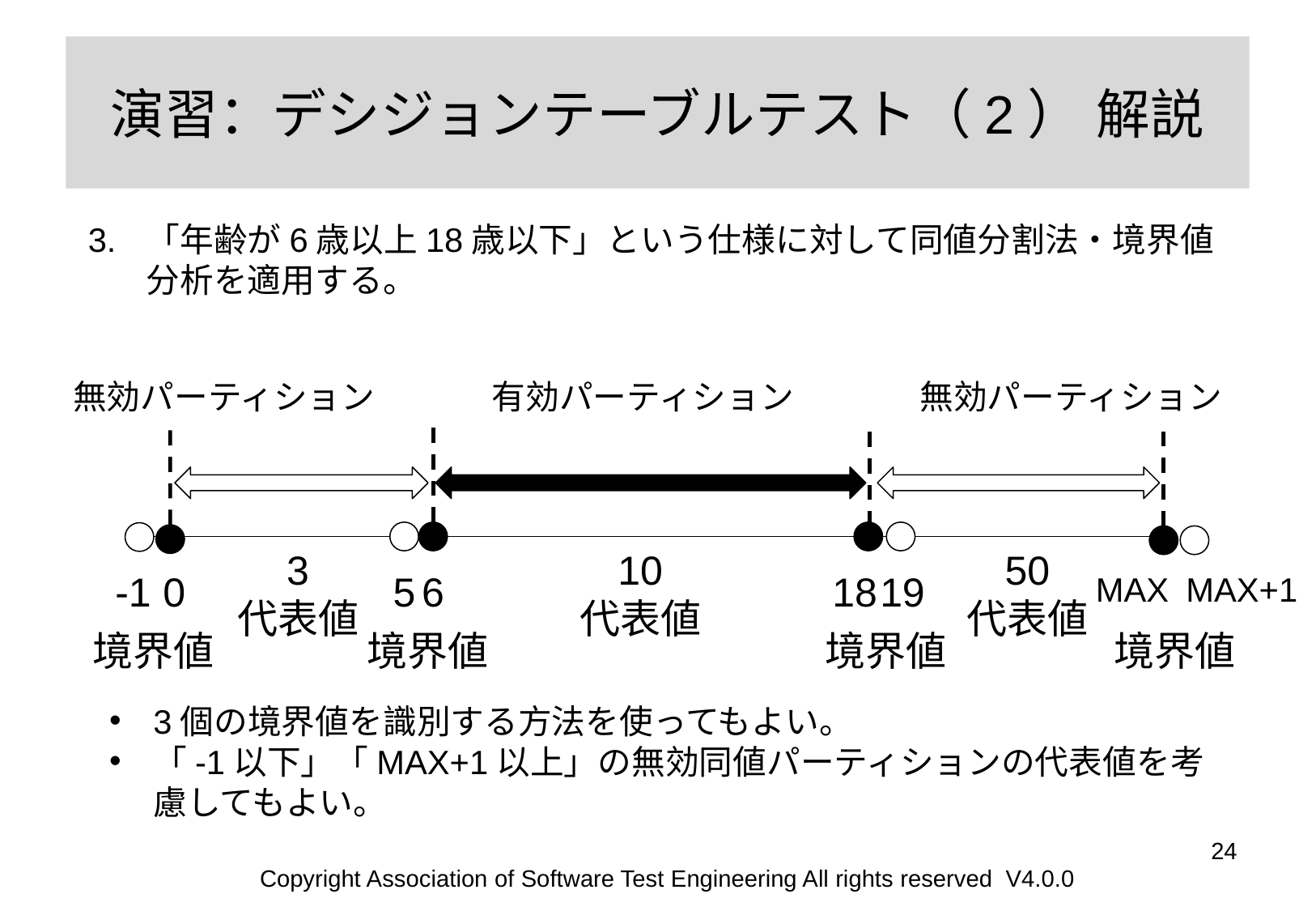

# 演習：デシジョンテーブルテスト（2） 解説
「年齢が6歳以上18歳以下」という仕様に対して同値分割法・境界値分析を適用する。
無効パーティション
有効パーティション
無効パーティション

3
代表値
10
代表値
50
代表値
5
6
18
19
-1
0
MAX+1
MAX
境界値
境界値
境界値
境界値
3個の境界値を識別する方法を使ってもよい。
「-1以下」「MAX+1以上」の無効同値パーティションの代表値を考慮してもよい。
24
Copyright Association of Software Test Engineering All rights reserved  V4.0.0